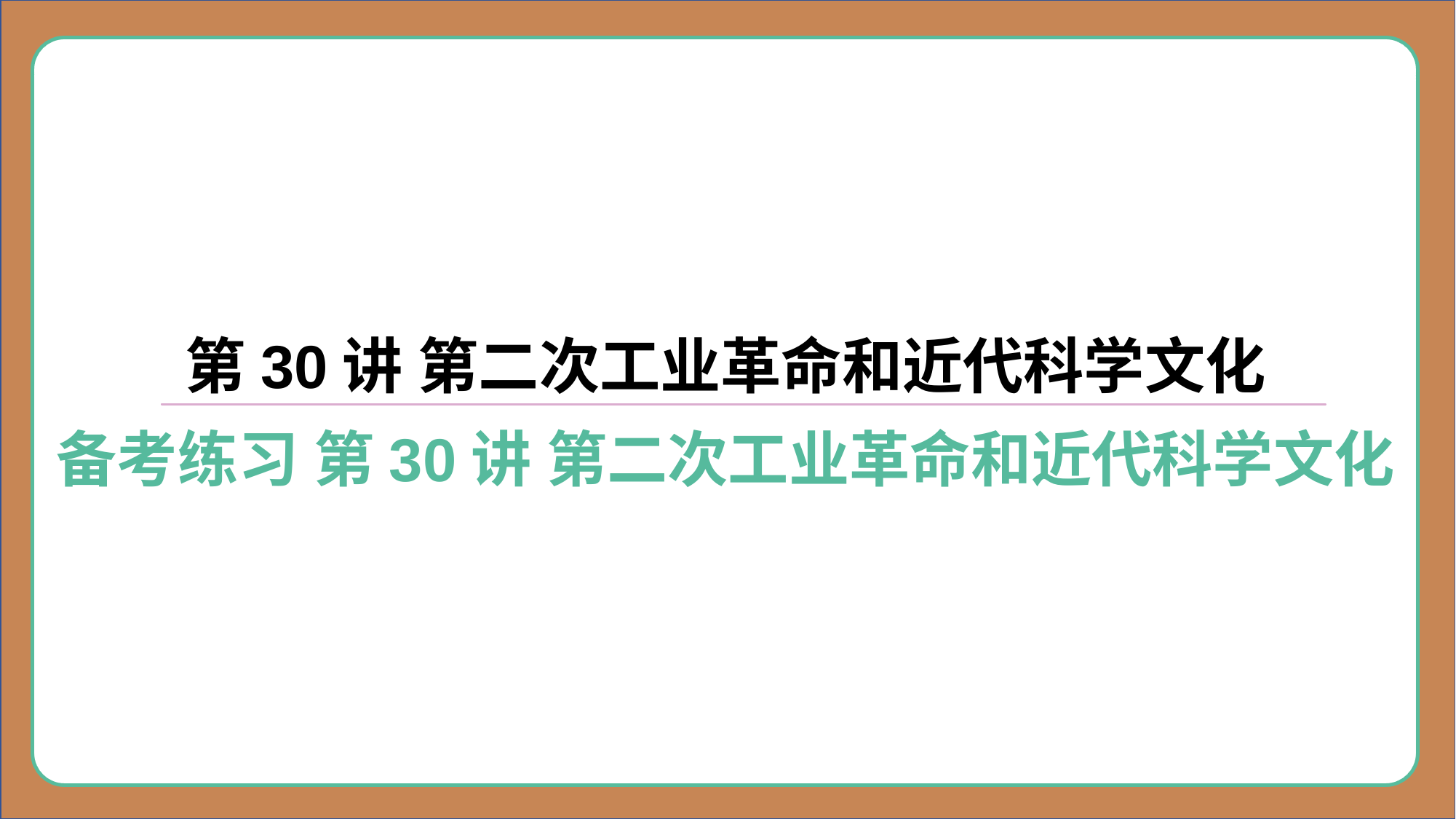

第30讲 第二次工业革命和近代科学文化
备考练习 第30讲 第二次工业革命和近代科学文化